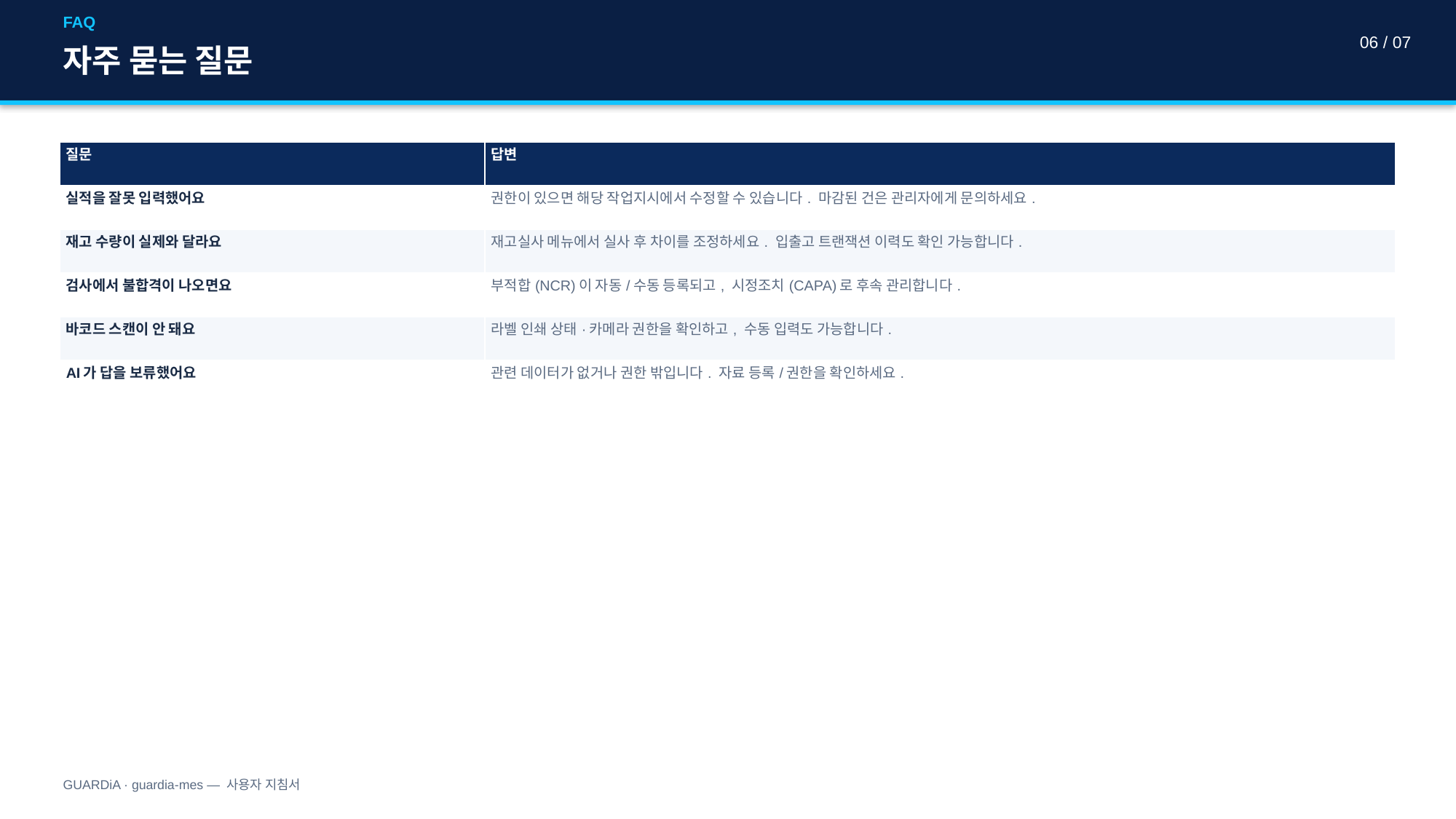

FAQ
06 / 07
자주 묻는 질문

| 질문 | 답변 |
| --- | --- |
| 실적을 잘못 입력했어요 | 권한이 있으면 해당 작업지시에서 수정할 수 있습니다. 마감된 건은 관리자에게 문의하세요. |
| 재고 수량이 실제와 달라요 | 재고실사 메뉴에서 실사 후 차이를 조정하세요. 입출고 트랜잭션 이력도 확인 가능합니다. |
| 검사에서 불합격이 나오면요 | 부적합(NCR)이 자동/수동 등록되고, 시정조치(CAPA)로 후속 관리합니다. |
| 바코드 스캔이 안 돼요 | 라벨 인쇄 상태·카메라 권한을 확인하고, 수동 입력도 가능합니다. |
| AI가 답을 보류했어요 | 관련 데이터가 없거나 권한 밖입니다. 자료 등록/권한을 확인하세요. |
GUARDiA · guardia-mes — 사용자 지침서